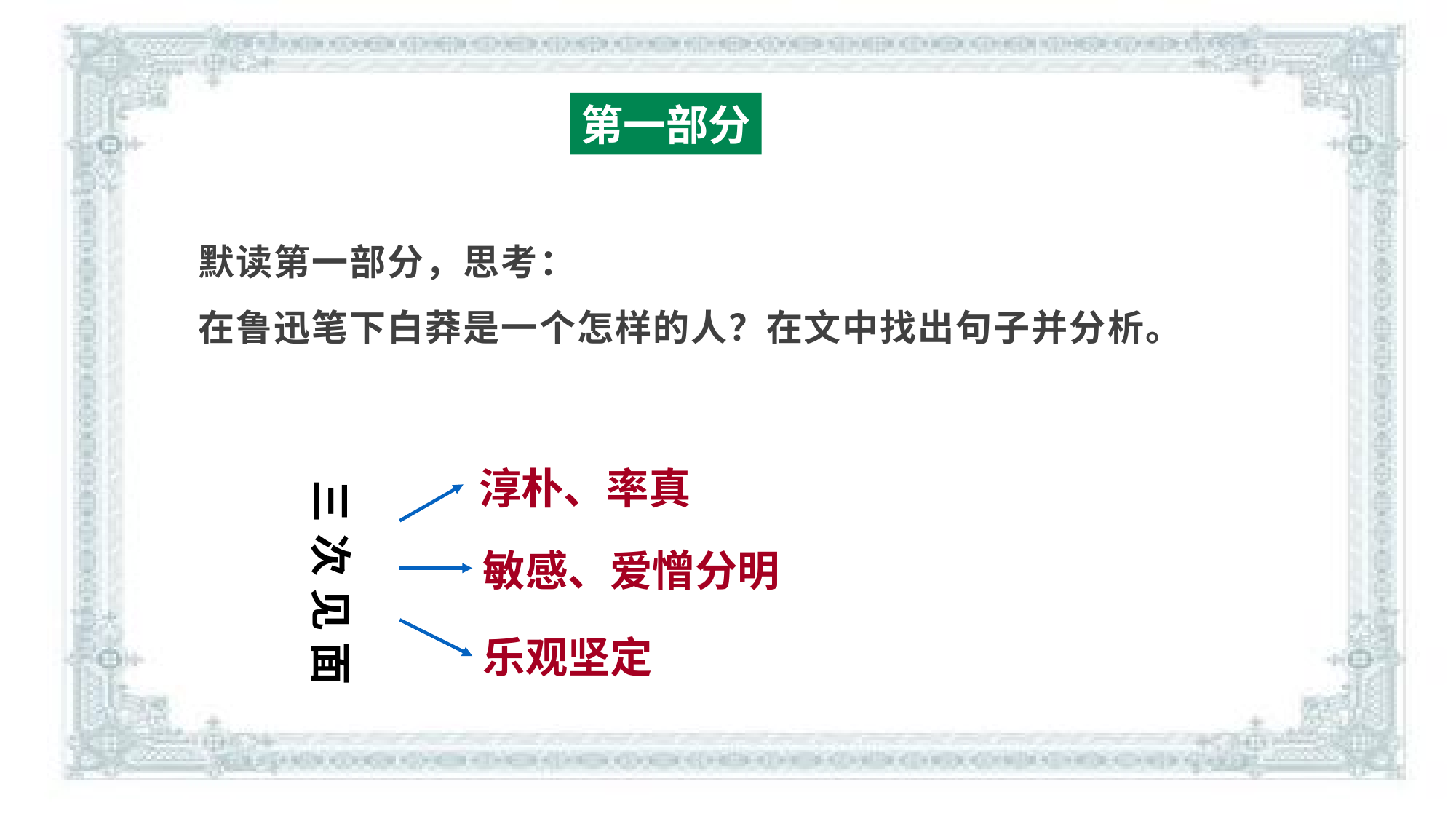

第一部分
默读第一部分，思考：
在鲁迅笔下白莽是一个怎样的人？在文中找出句子并分析。
淳朴、率真
三 次 见 面
敏感、爱憎分明
乐观坚定